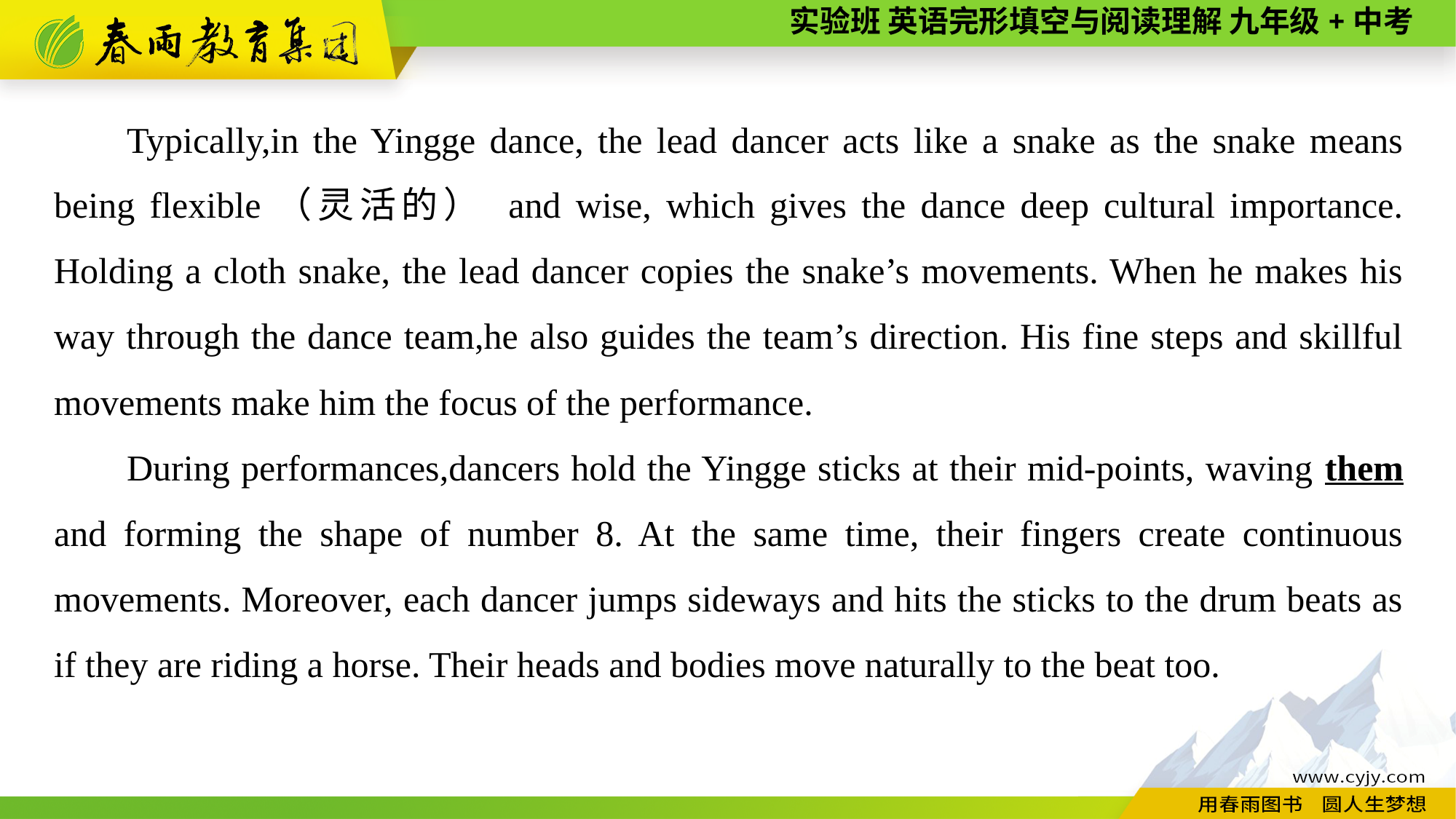

Typically,in the Yingge dance, the lead dancer acts like a snake as the snake means being flexible（灵活的） and wise, which gives the dance deep cultural importance. Holding a cloth snake, the lead dancer copies the snake’s movements. When he makes his way through the dance team,he also guides the team’s direction. His fine steps and skillful movements make him the focus of the performance.
During performances,dancers hold the Yingge sticks at their mid-points, waving them and forming the shape of number 8. At the same time, their fingers create continuous movements. Moreover, each dancer jumps sideways and hits the sticks to the drum beats as if they are riding a horse. Their heads and bodies move naturally to the beat too.